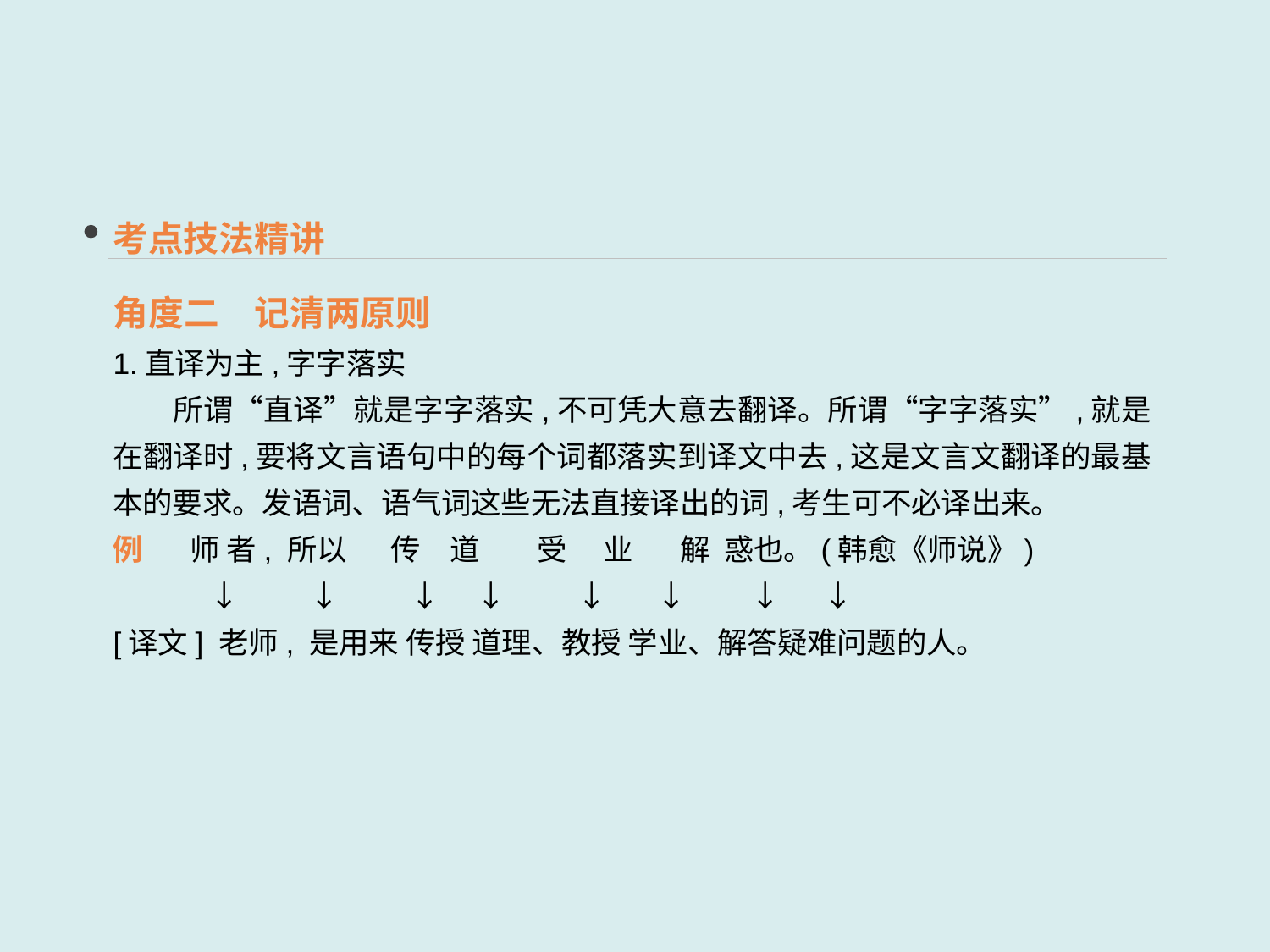

考点技法精讲

角度二　记清两原则
1.直译为主,字字落实
　　所谓“直译”就是字字落实,不可凭大意去翻译。所谓“字字落实”,就是在翻译时,要将文言语句中的每个词都落实到译文中去,这是文言文翻译的最基本的要求。发语词、语气词这些无法直接译出的词,考生可不必译出来。
例       师 者, 所以　  传　道　    受　 业       解  惑也。(韩愈《师说》)
　 　　↓　      ↓　      ↓　 ↓　      ↓　   ↓　     ↓　  ↓
[译文] 老师, 是用来 传授 道理、教授 学业、解答疑难问题的人。